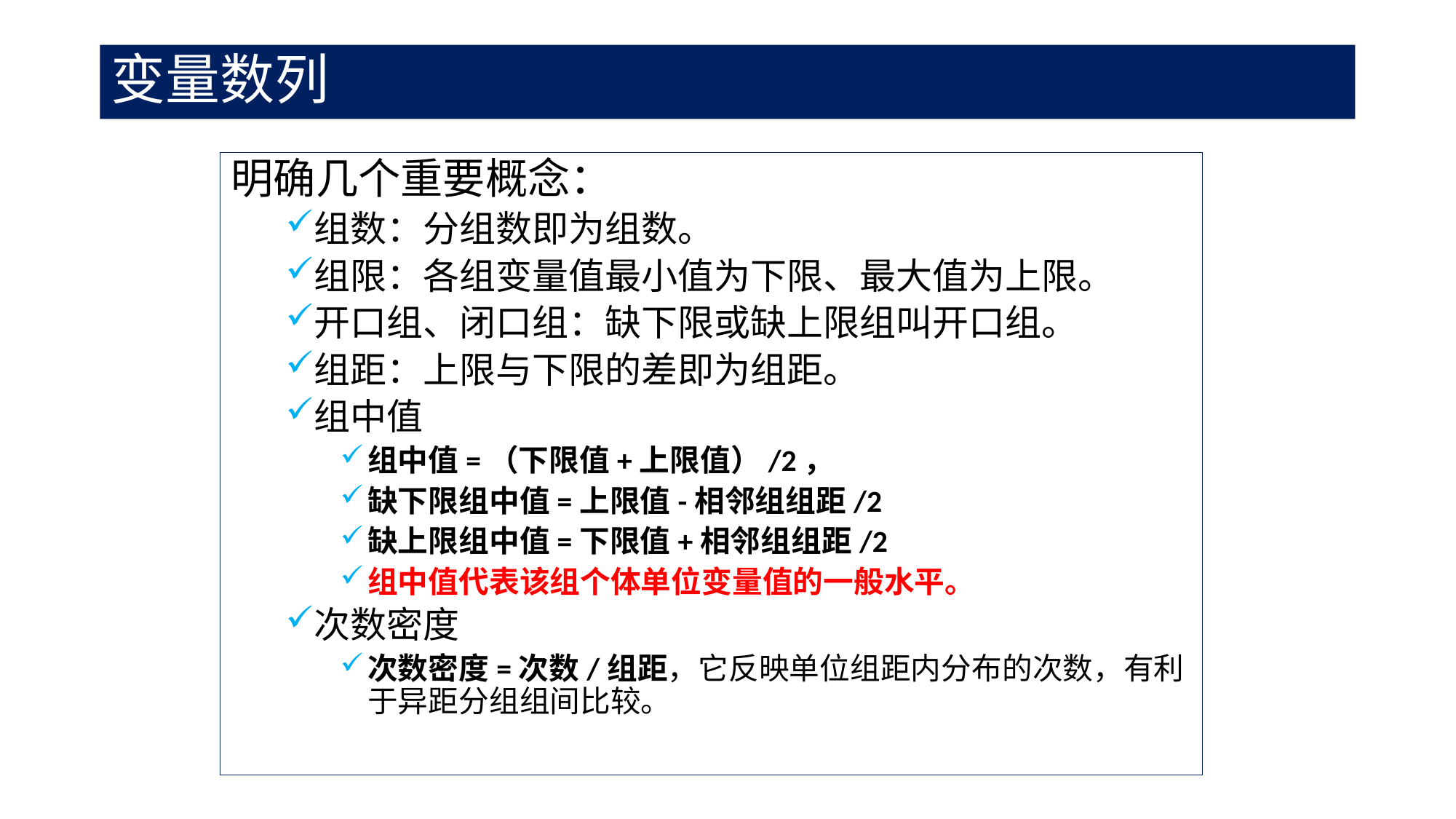

# 变量数列
明确几个重要概念：
组数：分组数即为组数。
组限：各组变量值最小值为下限、最大值为上限。
开口组、闭口组：缺下限或缺上限组叫开口组。
组距：上限与下限的差即为组距。
组中值
组中值=（下限值+上限值）/2，
缺下限组中值=上限值-相邻组组距/2
缺上限组中值=下限值+相邻组组距/2
组中值代表该组个体单位变量值的一般水平。
次数密度
次数密度=次数/组距，它反映单位组距内分布的次数，有利于异距分组组间比较。